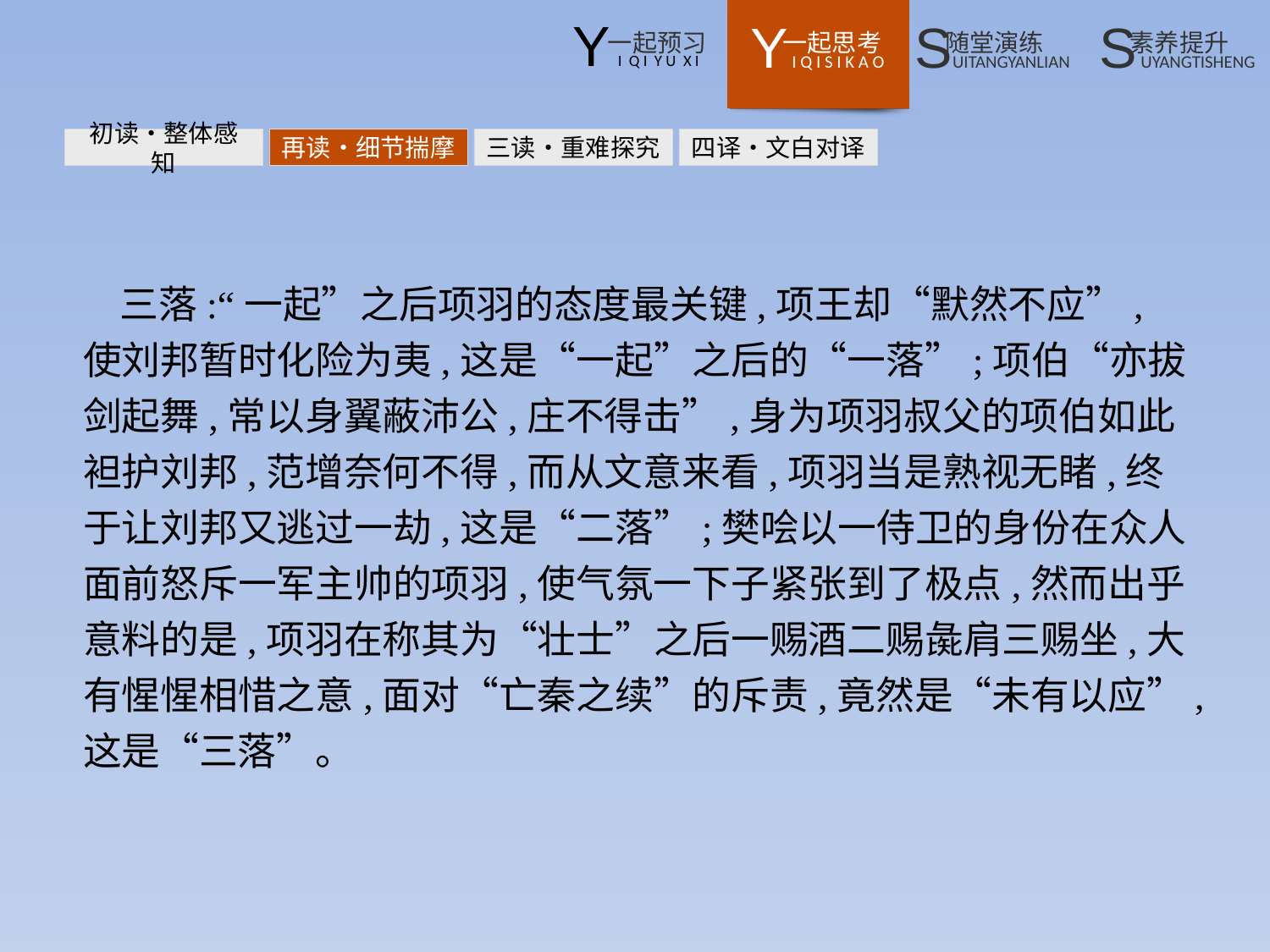

初读•整体感知
再读•细节揣摩
三读•重难探究
四译•文白对译
三落:“一起”之后项羽的态度最关键,项王却“默然不应”,使刘邦暂时化险为夷,这是“一起”之后的“一落”;项伯“亦拔剑起舞,常以身翼蔽沛公,庄不得击”,身为项羽叔父的项伯如此袒护刘邦,范增奈何不得,而从文意来看,项羽当是熟视无睹,终于让刘邦又逃过一劫,这是“二落”;樊哙以一侍卫的身份在众人面前怒斥一军主帅的项羽,使气氛一下子紧张到了极点,然而出乎意料的是,项羽在称其为“壮士”之后一赐酒二赐彘肩三赐坐,大有惺惺相惜之意,面对“亡秦之续”的斥责,竟然是“未有以应”,这是“三落”。